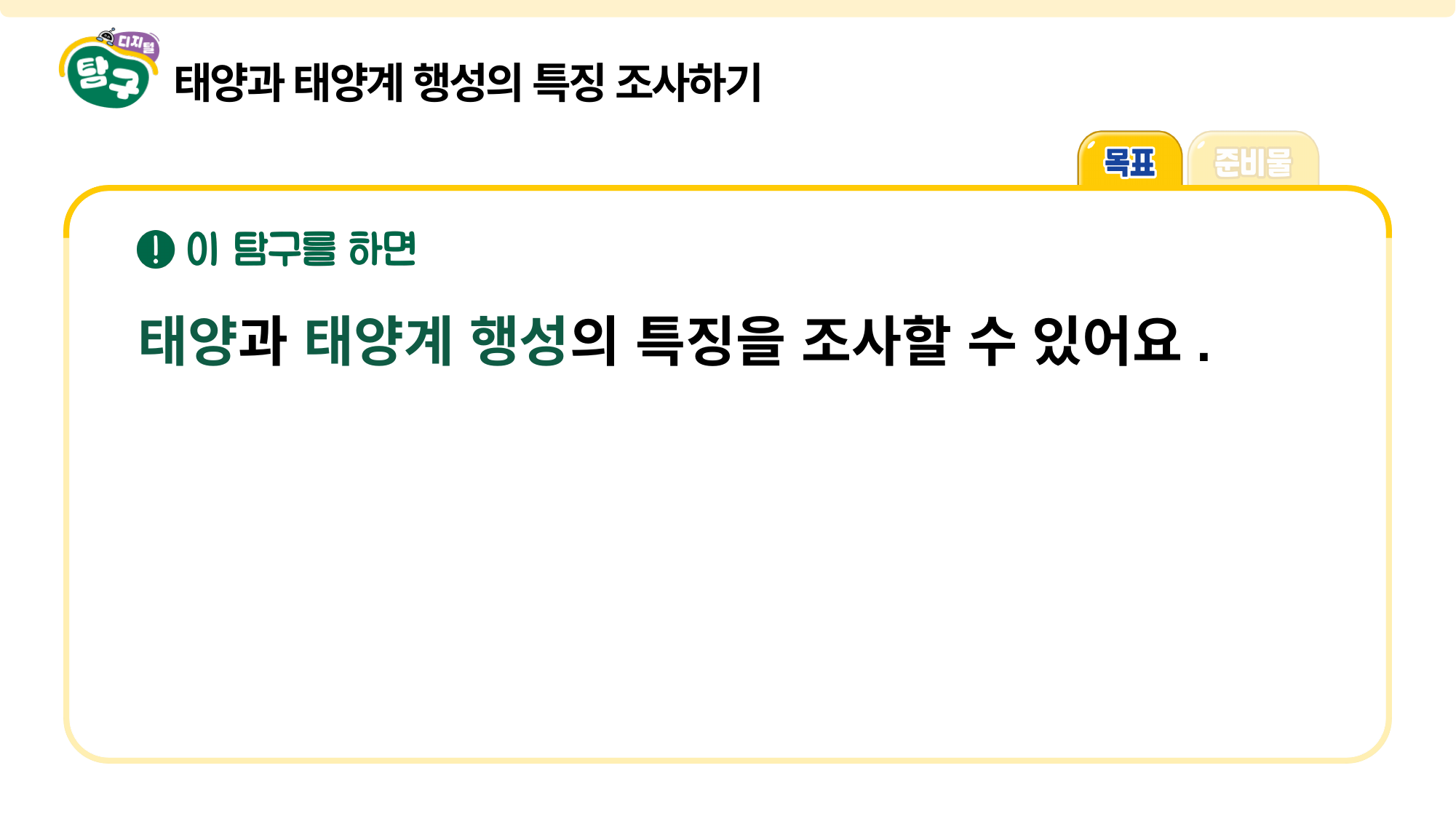

태양과 태양계 행성의 특징 조사하기
태양과 태양계 행성의 특징을 조사할 수 있어요.